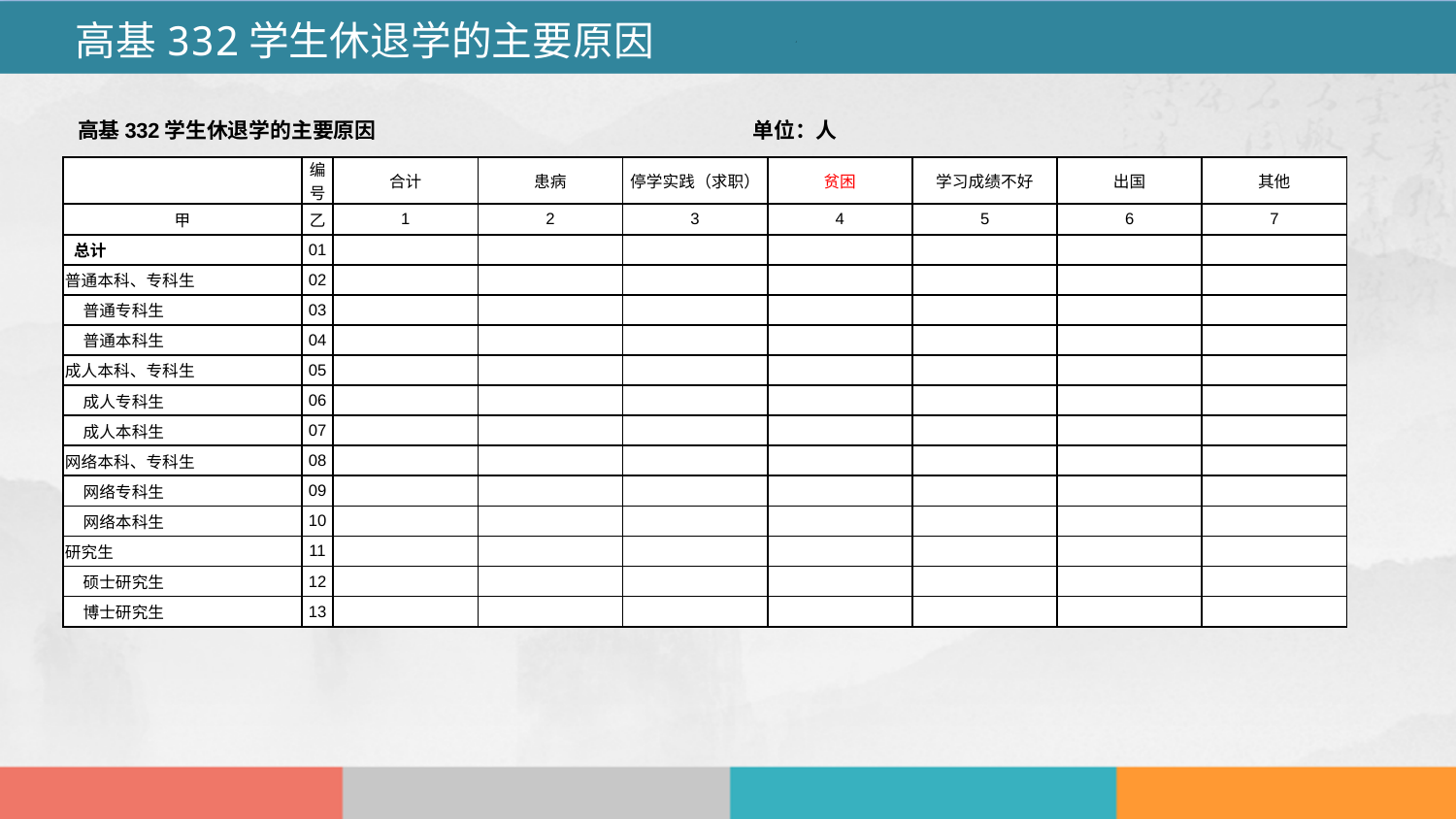

高基332学生休退学的主要原因

高基332学生休退学的主要原因                                                                              单位：人
|  | 编号 | 合计 | 患病 | 停学实践（求职） | 贫困 | 学习成绩不好 | 出国 | 其他 |
| --- | --- | --- | --- | --- | --- | --- | --- | --- |
| 甲 | 乙 | 1 | 2 | 3 | 4 | 5 | 6 | 7 |
| 总计 | 01 |  |  |  |  |  |  |  |
| 普通本科、专科生 | 02 |  |  |  |  |  |  |  |
| 普通专科生 | 03 |  |  |  |  |  |  |  |
| 普通本科生 | 04 |  |  |  |  |  |  |  |
| 成人本科、专科生 | 05 |  |  |  |  |  |  |  |
| 成人专科生 | 06 |  |  |  |  |  |  |  |
| 成人本科生 | 07 |  |  |  |  |  |  |  |
| 网络本科、专科生 | 08 |  |  |  |  |  |  |  |
| 网络专科生 | 09 |  |  |  |  |  |  |  |
| 网络本科生 | 10 |  |  |  |  |  |  |  |
| 研究生 | 11 |  |  |  |  |  |  |  |
| 硕士研究生 | 12 |  |  |  |  |  |  |  |
| 博士研究生 | 13 |  |  |  |  |  |  |  |